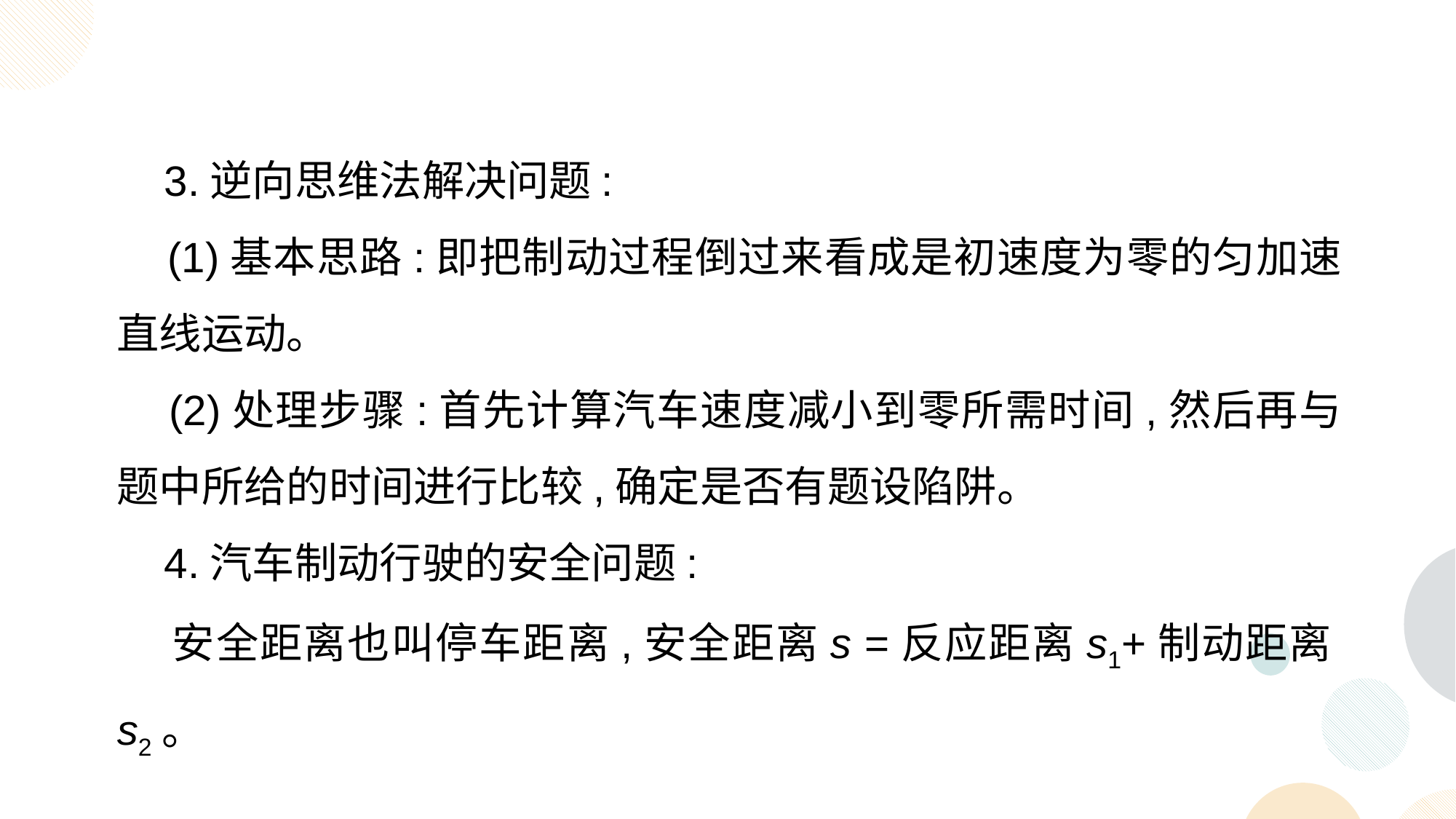

3.逆向思维法解决问题:
    (1)基本思路:即把制动过程倒过来看成是初速度为零的匀加速直线运动。
    (2)处理步骤:首先计算汽车速度减小到零所需时间,然后再与题中所给的时间进行比较,确定是否有题设陷阱。
    4.汽车制动行驶的安全问题:
    安全距离也叫停车距离,安全距离s =反应距离s1+制动距离s2。